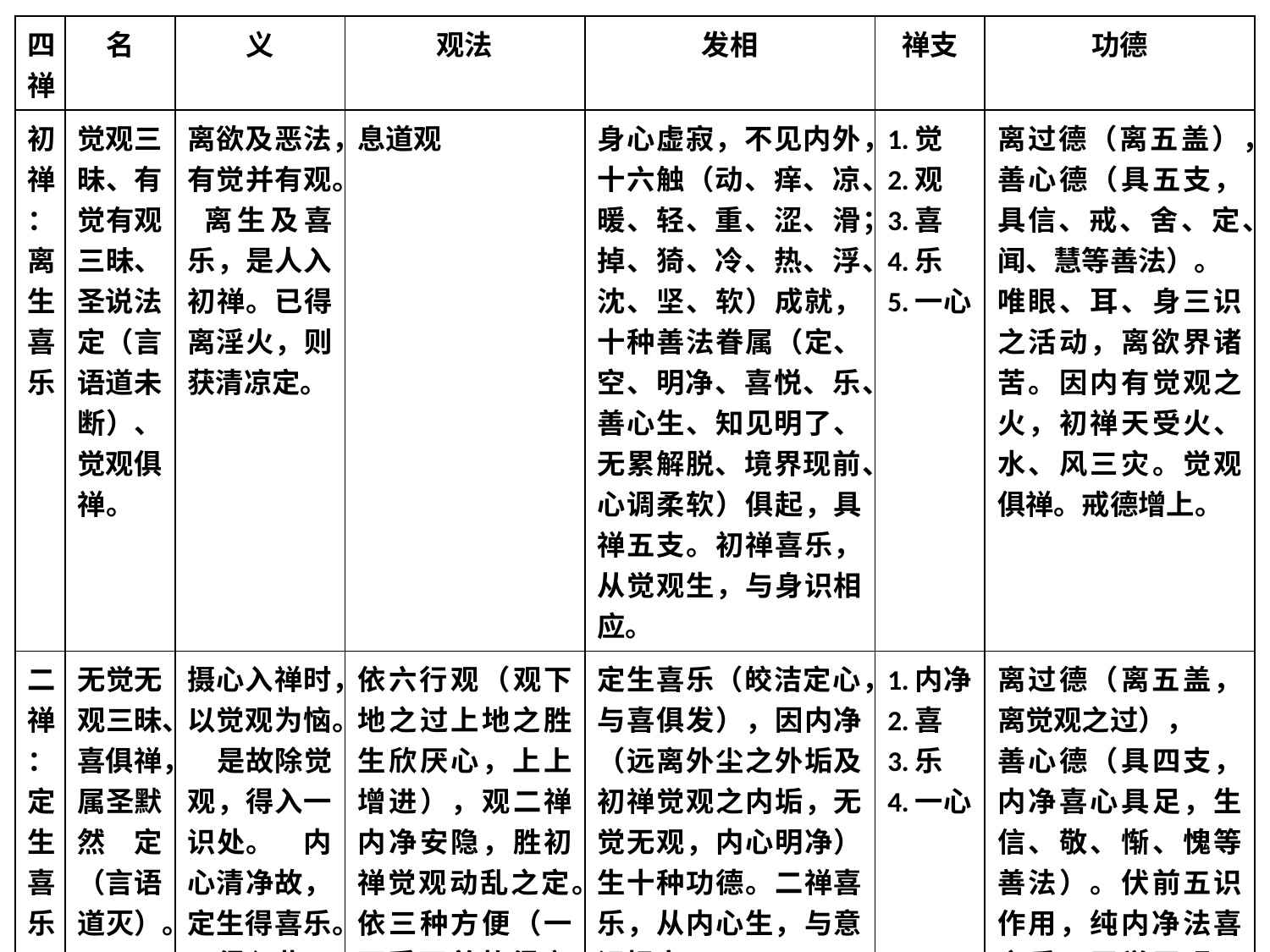

| 四禅 | 名 | 义 | 观法 | 发相 | 禅支 | 功德 |
| --- | --- | --- | --- | --- | --- | --- |
| 初禅 ：离生喜乐 | 觉观三昧、有觉有观三昧、圣说法定（言语道未断）、觉观俱禅。 | 离欲及恶法，有觉并有观。 离生及喜乐，是人入初禅。已得离淫火，则获清凉定。 | 息道观 | 身心虚寂，不见内外，十六触（动、痒、凉、暖、轻、重、涩、滑；掉、猗、冷、热、浮、沈、坚、软）成就，十种善法眷属（定、空、明净、喜悦、乐、善心生、知见明了、无累解脱、境界现前、心调柔软）俱起，具禅五支。初禅喜乐，从觉观生，与身识相应。 | 1.觉 2.观 3.喜 4.乐 5.一心 | 离过德（离五盖）， 善心德（具五支，具信、戒、舍、定、闻、慧等善法）。 唯眼、耳、身三识之活动，离欲界诸苦。因内有觉观之火，初禅天受火、水、风三灾。觉观俱禅。戒德增上。 |
| 二禅 ：定生喜乐 | 无觉无观三昧、喜俱禅，属圣默然定（言语道灭）。 | 摄心入禅时，以觉观为恼。 是故除觉观，得入一识处。 内心清净故，定生得喜乐。 得入此二禅，喜勇心大悦。 | 依六行观（观下地之过上地之胜生欣厌心，上上增进），观二禅内净安隐，胜初禅觉观动乱之定。依三种方便（一不受不着故得离，二诃责故得离，三观析故得离），离二禅之过。 | 定生喜乐（皎洁定心，与喜俱发），因内净（远离外尘之外垢及初禅觉观之内垢，无觉无观，内心明净）生十种功德。二禅喜乐，从内心生，与意识相应。 | 1.内净 2.喜 3.乐 4.一心 | 离过德（离五盖，离觉观之过）， 善心德（具四支，内净喜心具足，生信、敬、惭、愧等善法）。伏前五识作用，纯内净法喜之乐，无觉无观。因内有喜水，二禅天受水、风二灾。喜俱禅。光明增上。 |